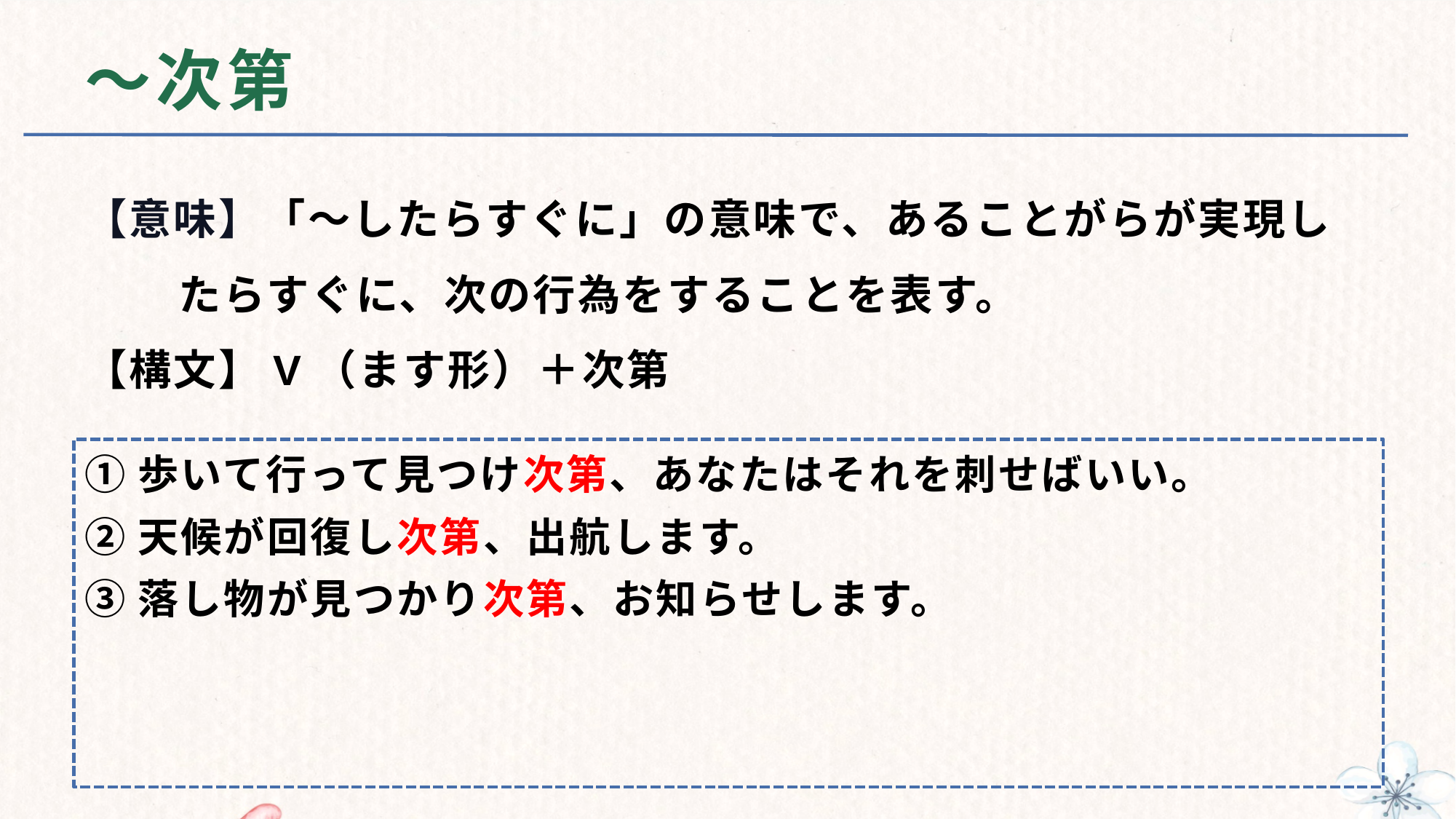

# ～次第
【意味】「～したらすぐに」の意味で、あることがらが実現し
       たらすぐに、次の行為をすることを表す。
【構文】V（ます形）＋次第
①歩いて行って見つけ次第、あなたはそれを刺せばいい。
②天候が回復し次第、出航します。
③落し物が見つかり次第、お知らせします。